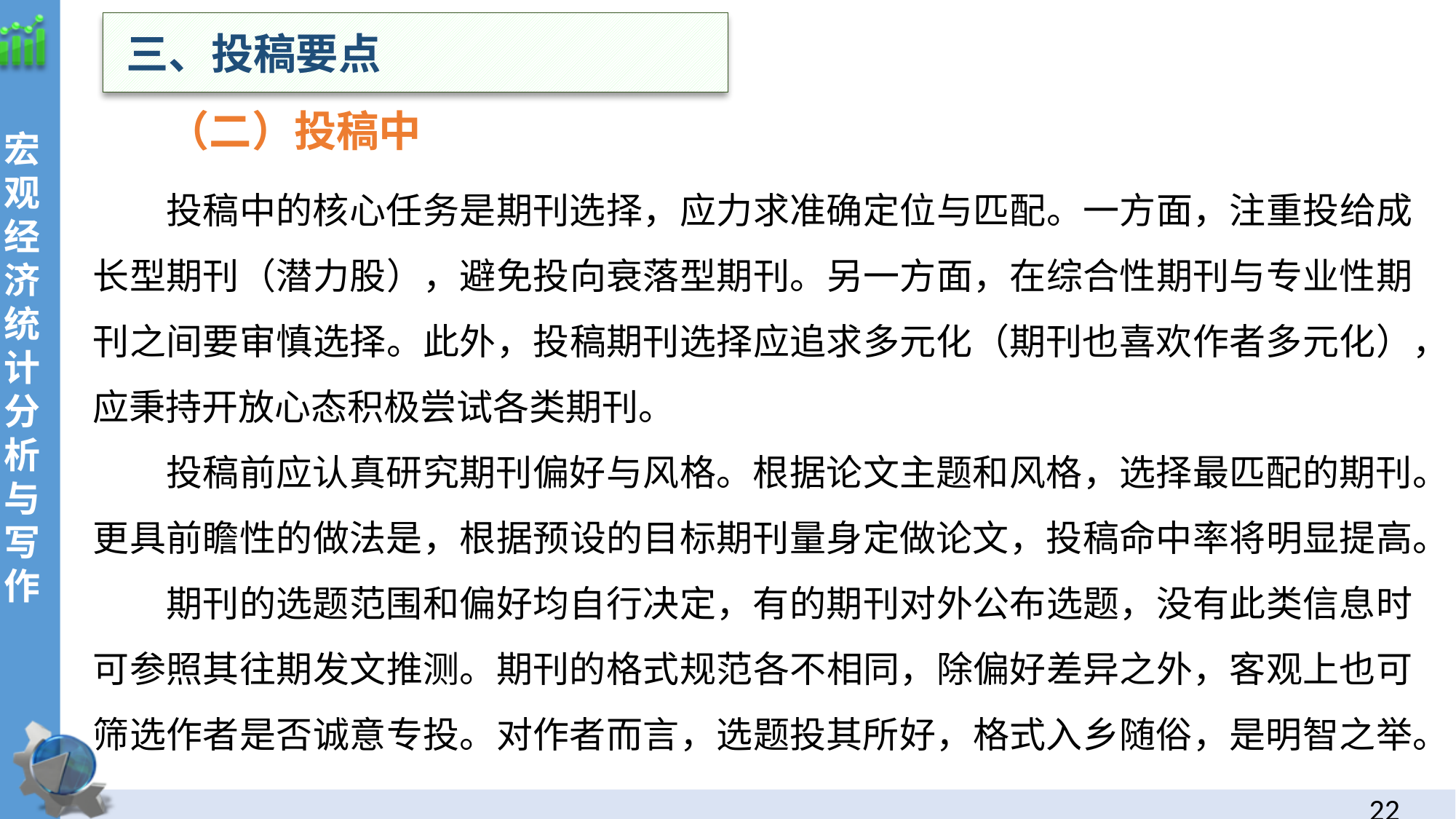

三、投稿要点
（二）投稿中

投稿中的核心任务是期刊选择，应力求准确定位与匹配。一方面，注重投给成长型期刊（潜力股），避免投向衰落型期刊。另一方面，在综合性期刊与专业性期刊之间要审慎选择。此外，投稿期刊选择应追求多元化（期刊也喜欢作者多元化），应秉持开放心态积极尝试各类期刊。
投稿前应认真研究期刊偏好与风格。根据论文主题和风格，选择最匹配的期刊。更具前瞻性的做法是，根据预设的目标期刊量身定做论文，投稿命中率将明显提高。
期刊的选题范围和偏好均自行决定，有的期刊对外公布选题，没有此类信息时可参照其往期发文推测。期刊的格式规范各不相同，除偏好差异之外，客观上也可筛选作者是否诚意专投。对作者而言，选题投其所好，格式入乡随俗，是明智之举。
22